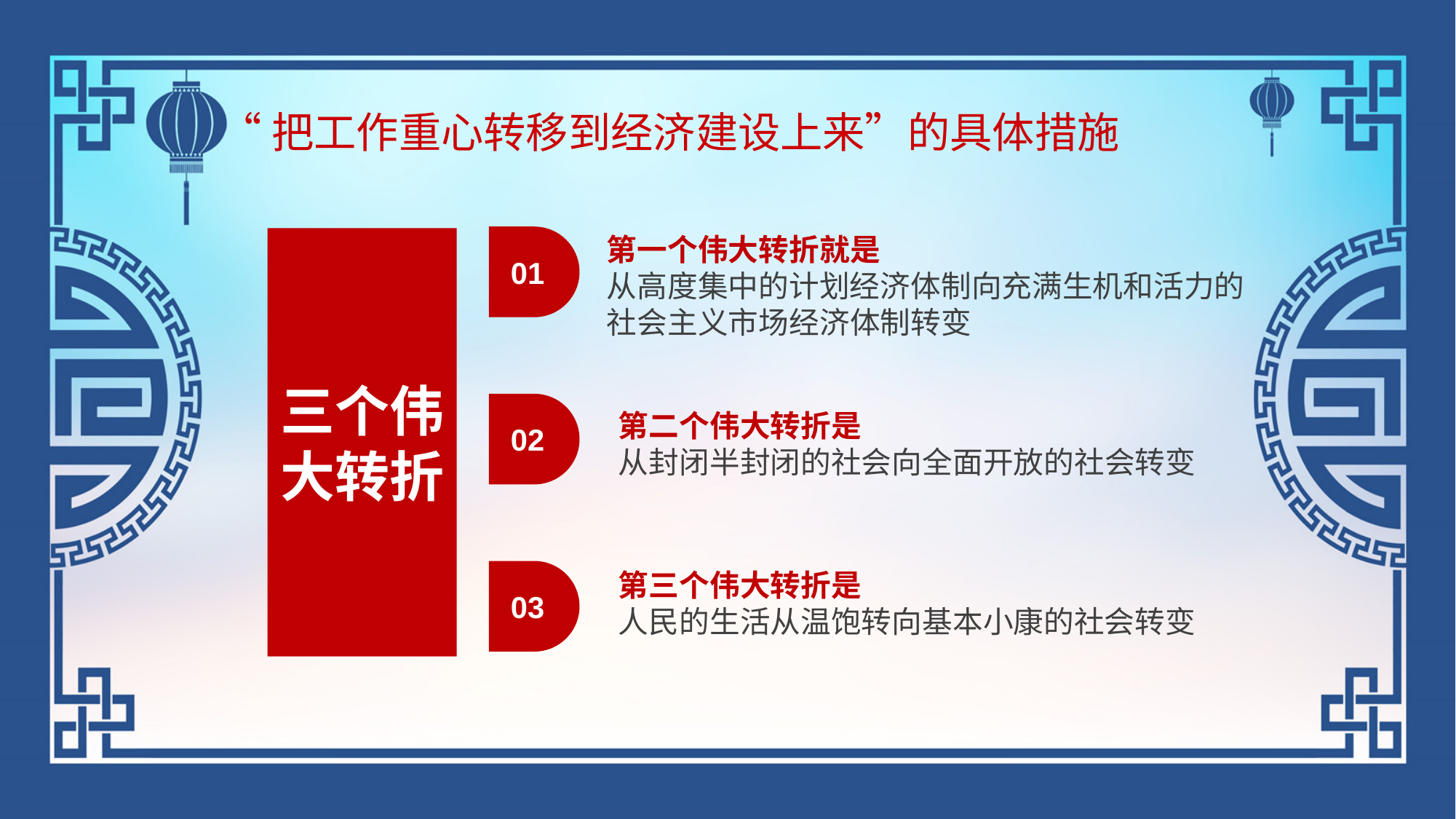

“把工作重心转移到经济建设上来”的具体措施
第一个伟大转折就是
从高度集中的计划经济体制向充满生机和活力的社会主义市场经济体制转变
01
三个伟大转折

02
第二个伟大转折是
从封闭半封闭的社会向全面开放的社会转变
03
第三个伟大转折是
人民的生活从温饱转向基本小康的社会转变